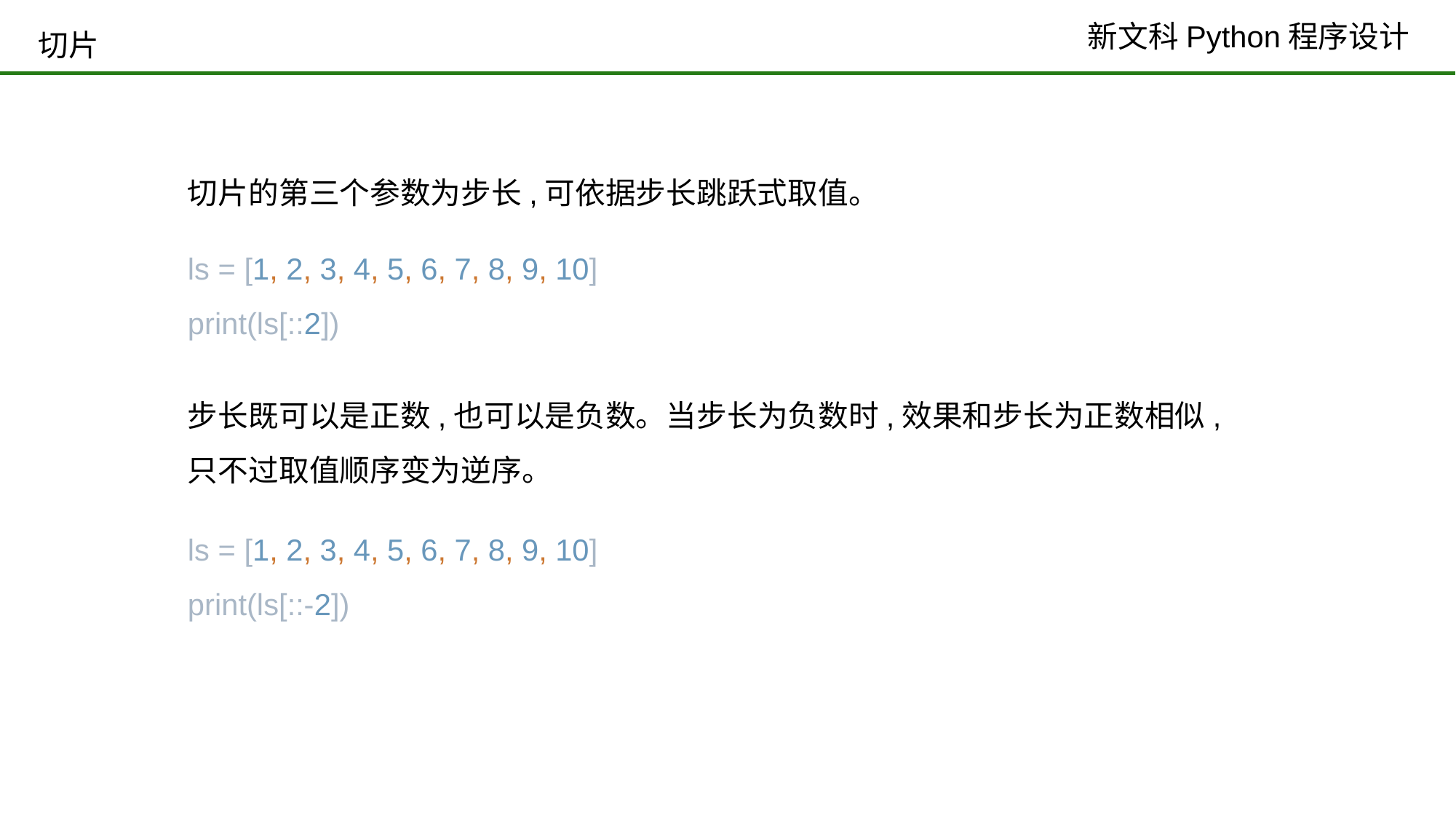

# 切片
切片的第三个参数为步长,可依据步长跳跃式取值。
ls = [1, 2, 3, 4, 5, 6, 7, 8, 9, 10]
print(ls[::2])
步长既可以是正数,也可以是负数。当步长为负数时,效果和步长为正数相似,只不过取值顺序变为逆序。
ls = [1, 2, 3, 4, 5, 6, 7, 8, 9, 10]
print(ls[::-2])